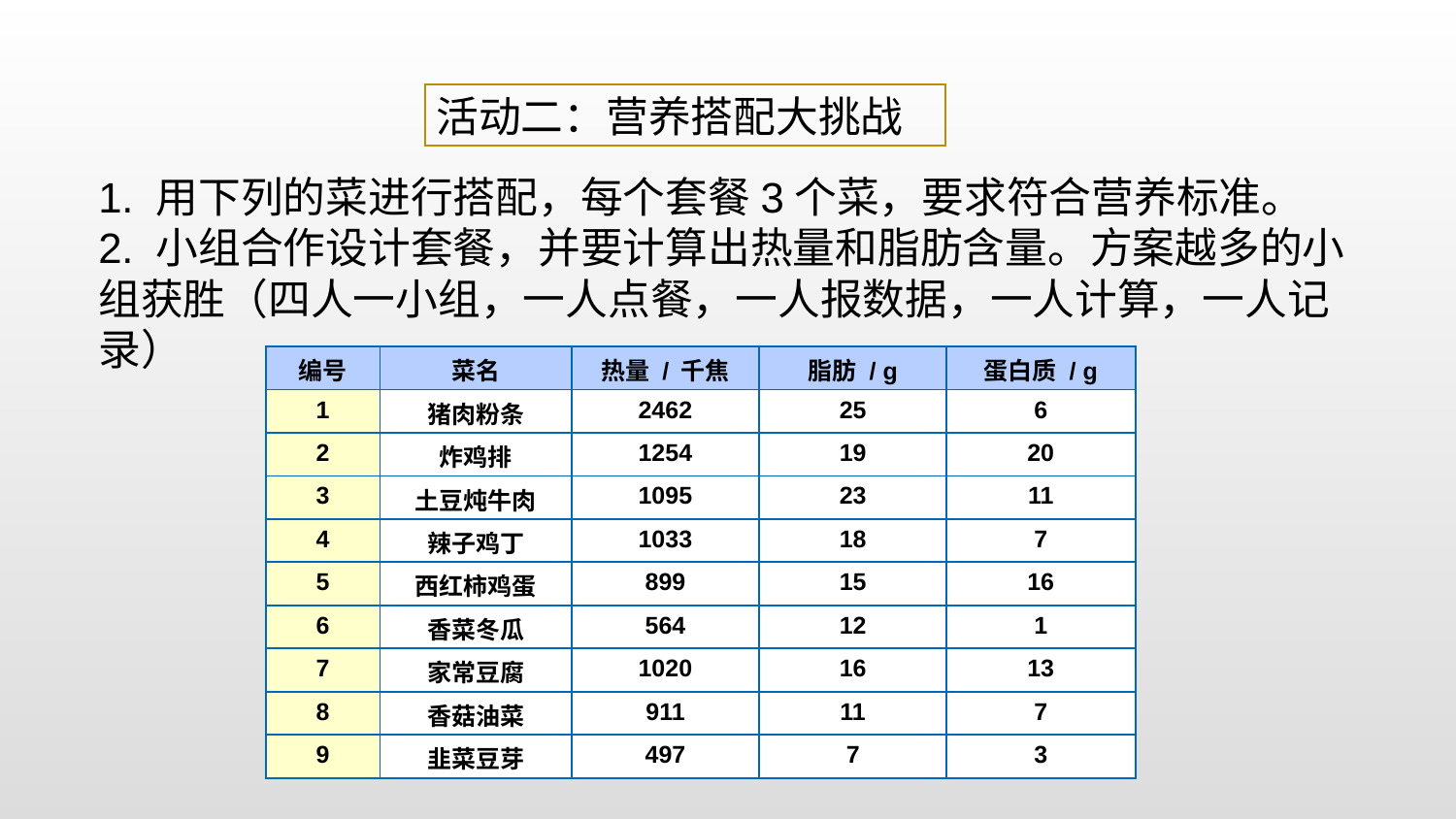

活动二：营养搭配大挑战
1. 用下列的菜进行搭配，每个套餐3个菜，要求符合营养标准。
2. 小组合作设计套餐，并要计算出热量和脂肪含量。方案越多的小组获胜（四人一小组，一人点餐，一人报数据，一人计算，一人记录）
| 编号 | 菜名 | 热量 / 千焦 | 脂肪 / g | 蛋白质 / g |
| --- | --- | --- | --- | --- |
| 1 | 猪肉粉条 | 2462 | 25 | 6 |
| 2 | 炸鸡排 | 1254 | 19 | 20 |
| 3 | 土豆炖牛肉 | 1095 | 23 | 11 |
| 4 | 辣子鸡丁 | 1033 | 18 | 7 |
| 5 | 西红柿鸡蛋 | 899 | 15 | 16 |
| 6 | 香菜冬瓜 | 564 | 12 | 1 |
| 7 | 家常豆腐 | 1020 | 16 | 13 |
| 8 | 香菇油菜 | 911 | 11 | 7 |
| 9 | 韭菜豆芽 | 497 | 7 | 3 |